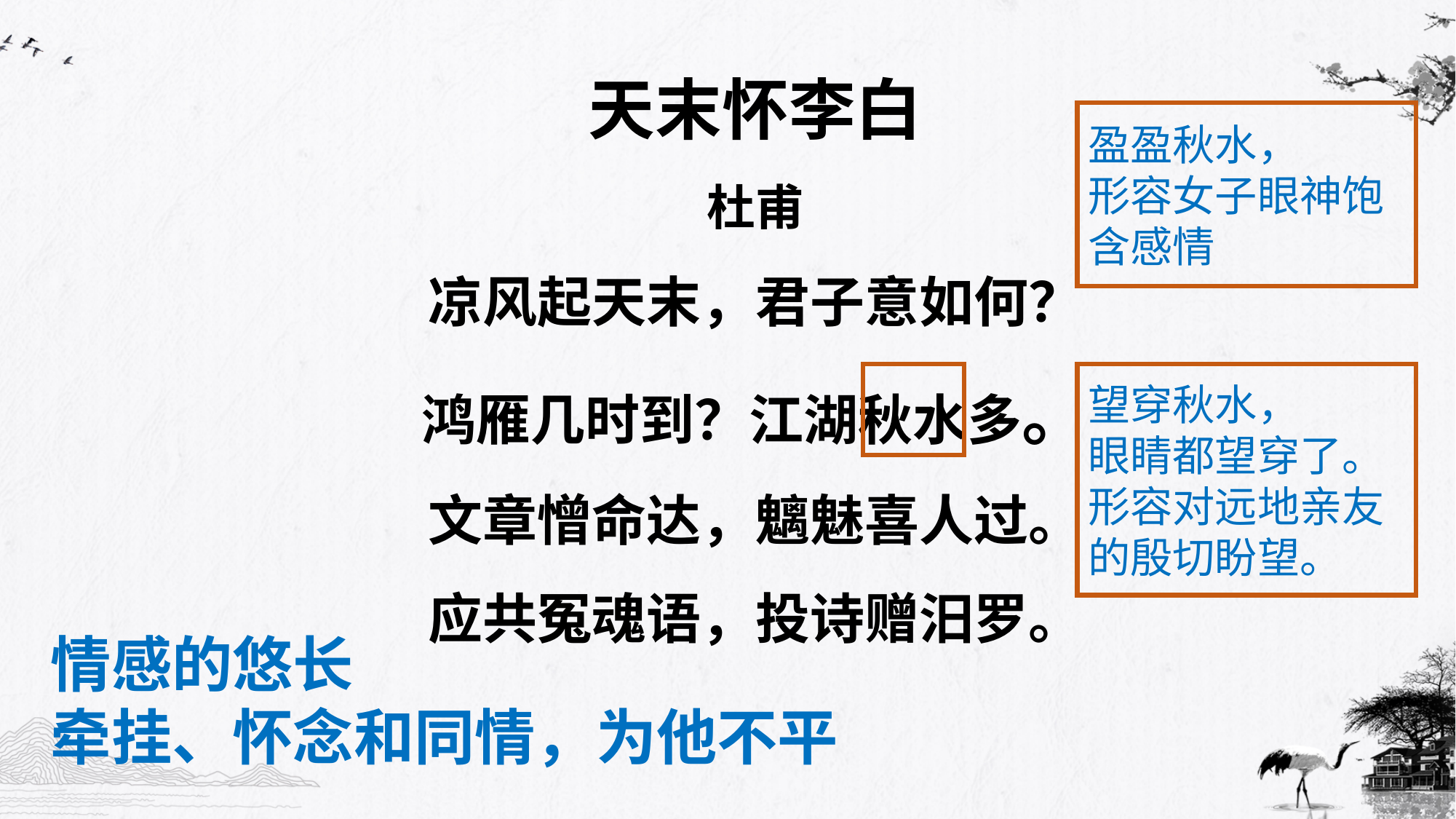

天末怀李白
杜甫
凉风起天末，君子意如何？
鸿雁几时到？江湖秋水多。
文章憎命达，魑魅喜人过。
应共冤魂语，投诗赠汨罗。
盈盈秋水，
形容女子眼神饱含感情

望穿秋水，
眼睛都望穿了。
形容对远地亲友的殷切盼望。
情感的悠长
牵挂、怀念和同情，为他不平